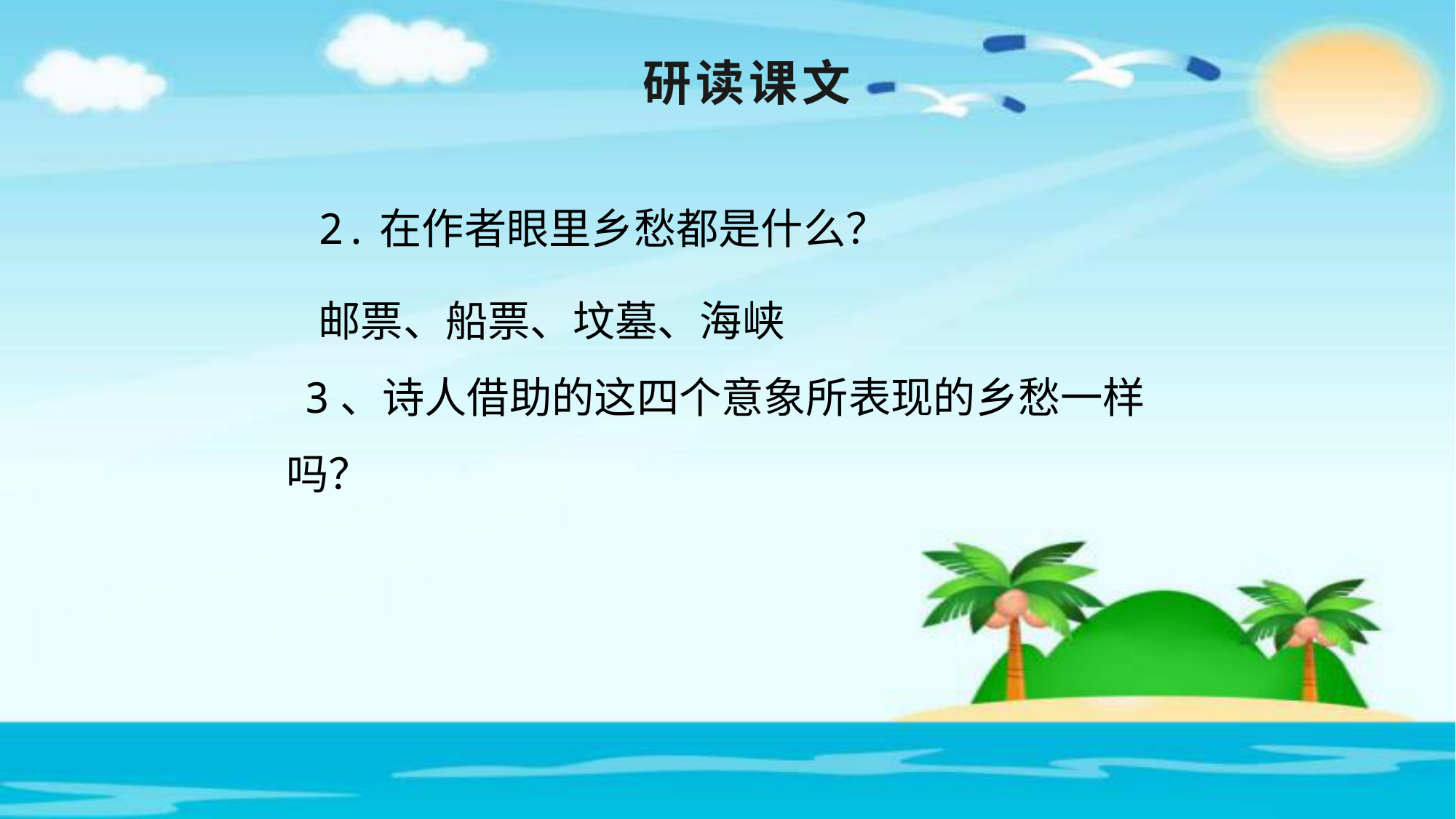

研读课文
2.在作者眼里乡愁都是什么？
邮票、船票、坟墓、海峡
3、诗人借助的这四个意象所表现的乡愁一样吗？